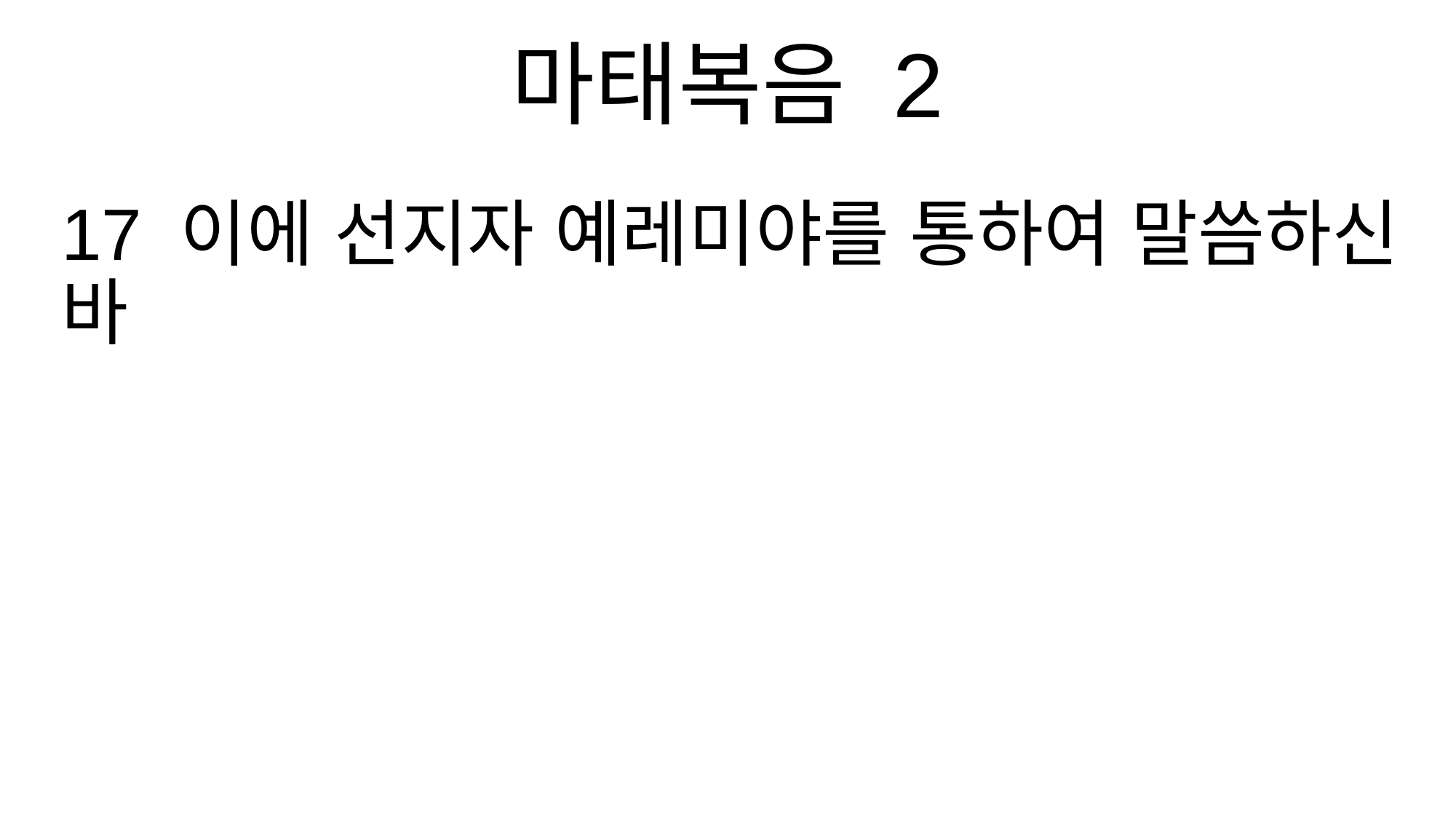

마태복음 2
17 이에 선지자 예레미야를 통하여 말씀하신 바